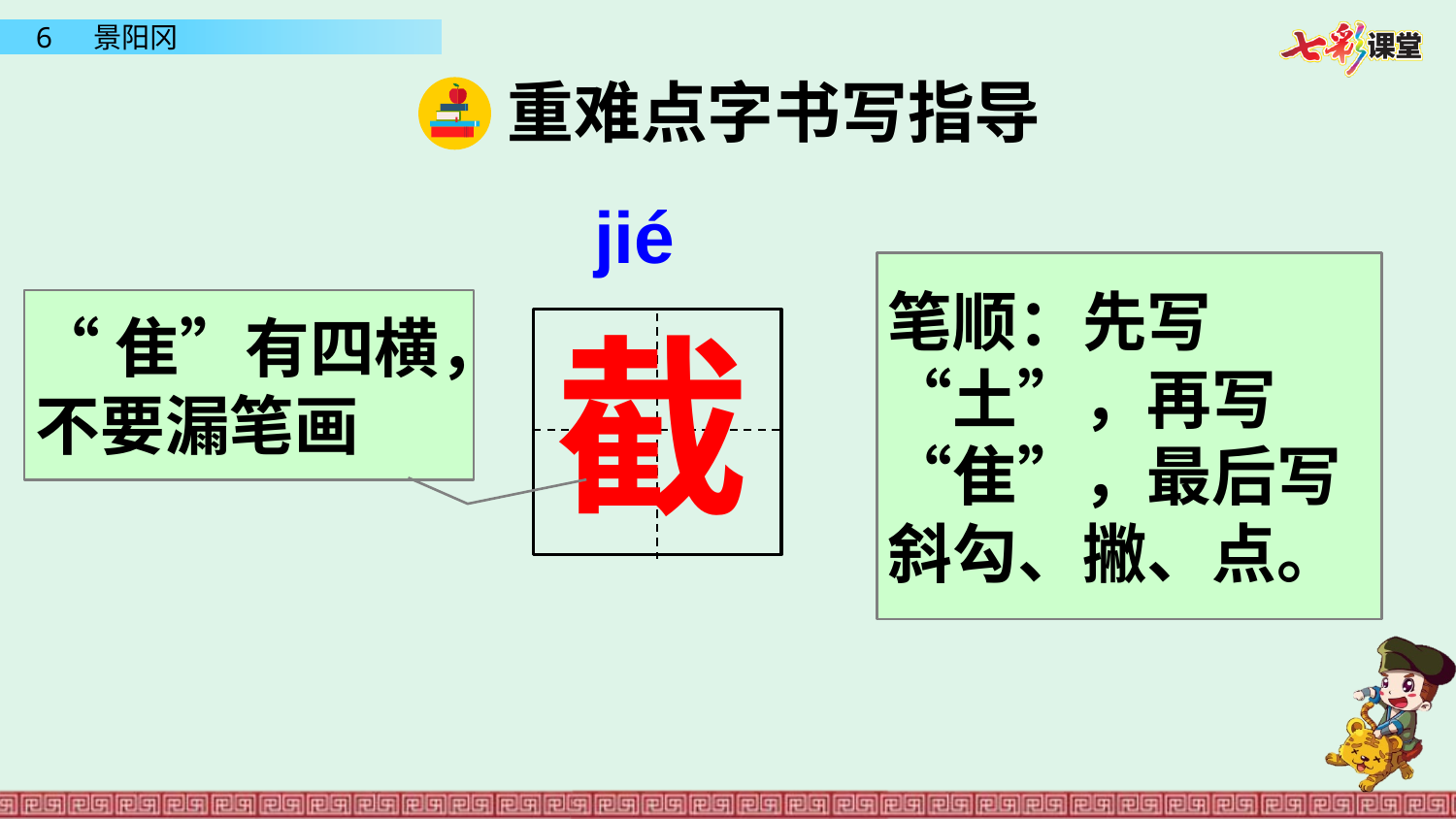

重难点字书写指导

jié
笔顺：先写“土”，再写“隹”，最后写斜勾、撇、点。
“隹”有四横，不要漏笔画
截